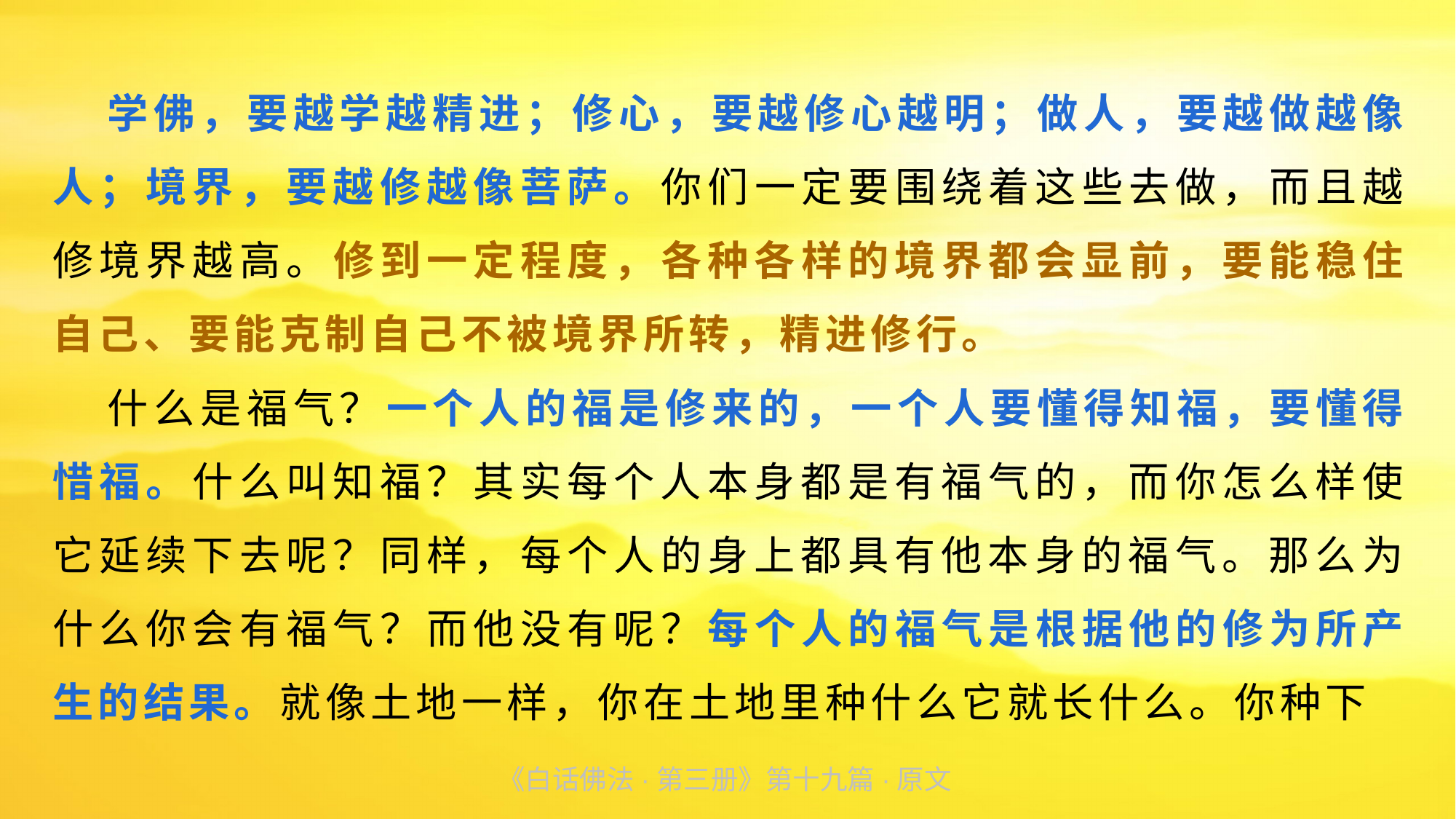

学佛，要越学越精进；修心，要越修心越明；做人，要越做越像人；境界，要越修越像菩萨。你们一定要围绕着这些去做，而且越修境界越高。修到一定程度，各种各样的境界都会显前，要能稳住自己、要能克制自己不被境界所转，精进修行。
   什么是福气？一个人的福是修来的，一个人要懂得知福，要懂得惜福。什么叫知福？其实每个人本身都是有福气的，而你怎么样使它延续下去呢？同样，每个人的身上都具有他本身的福气。那么为什么你会有福气？而他没有呢？每个人的福气是根据他的修为所产生的结果。就像土地一样，你在土地里种什么它就长什么。你种下
《白话佛法·第三册》第十九篇·原文